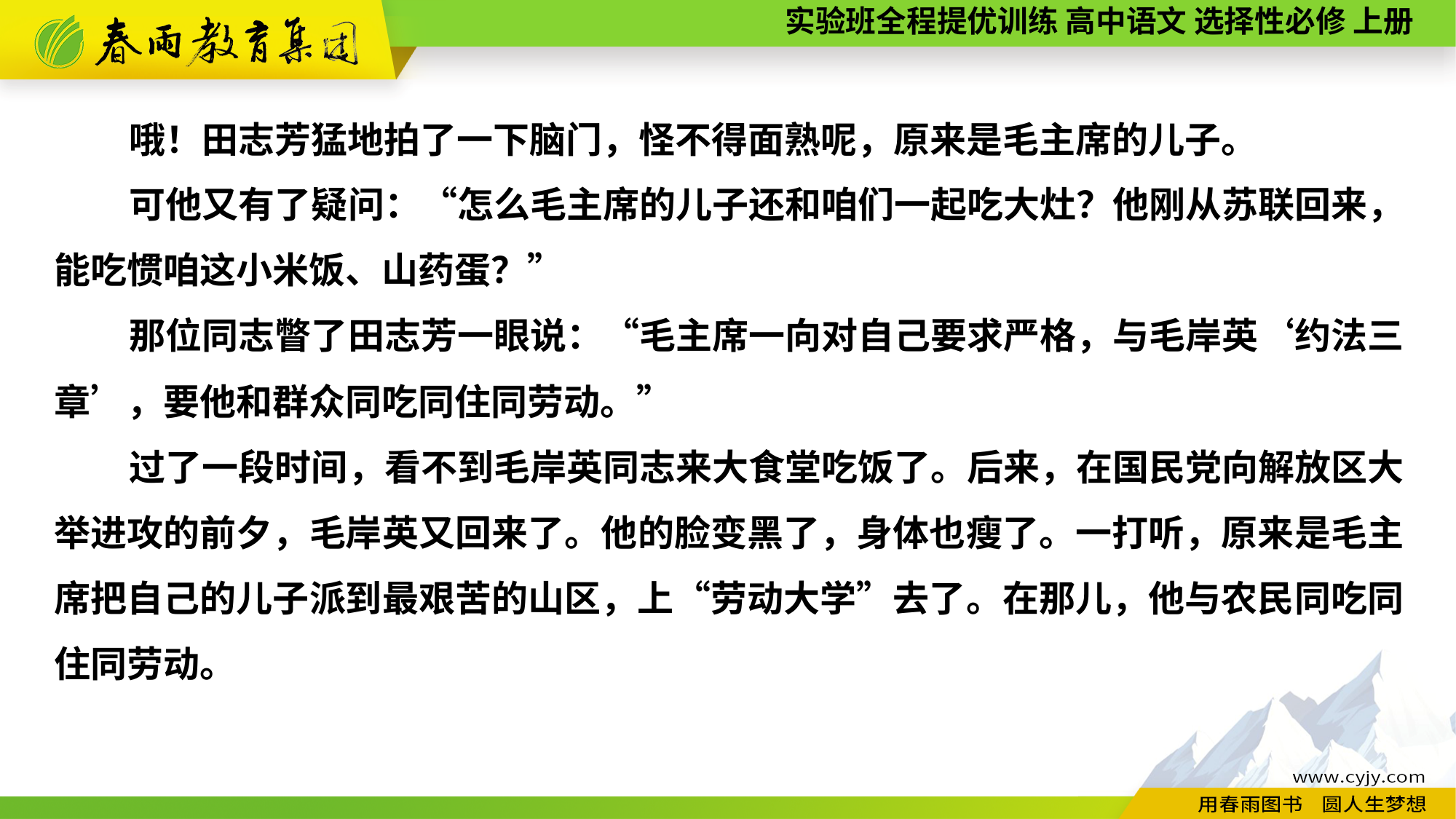

哦！田志芳猛地拍了一下脑门，怪不得面熟呢，原来是毛主席的儿子。
可他又有了疑问：“怎么毛主席的儿子还和咱们一起吃大灶？他刚从苏联回来，能吃惯咱这小米饭、山药蛋？”
那位同志瞥了田志芳一眼说：“毛主席一向对自己要求严格，与毛岸英‘约法三章’，要他和群众同吃同住同劳动。”
过了一段时间，看不到毛岸英同志来大食堂吃饭了。后来，在国民党向解放区大举进攻的前夕，毛岸英又回来了。他的脸变黑了，身体也瘦了。一打听，原来是毛主席把自己的儿子派到最艰苦的山区，上“劳动大学”去了。在那儿，他与农民同吃同住同劳动。